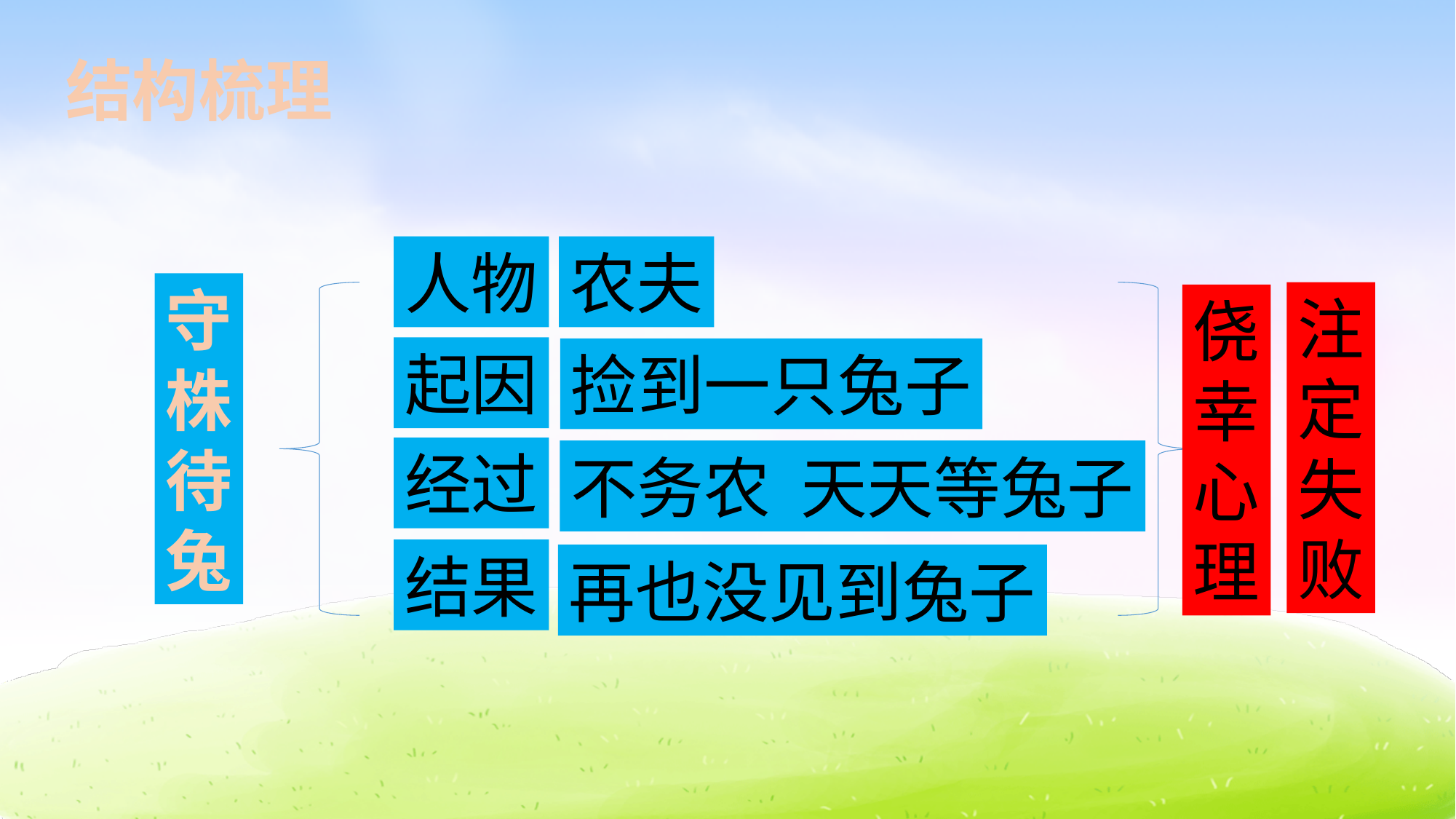

结构梳理
人物
农夫
守
株
待
兔

注
定
失
败
侥
幸
心
理
起因
捡到一只兔子
经过
不务农  天天等兔子
结果
再也没见到兔子